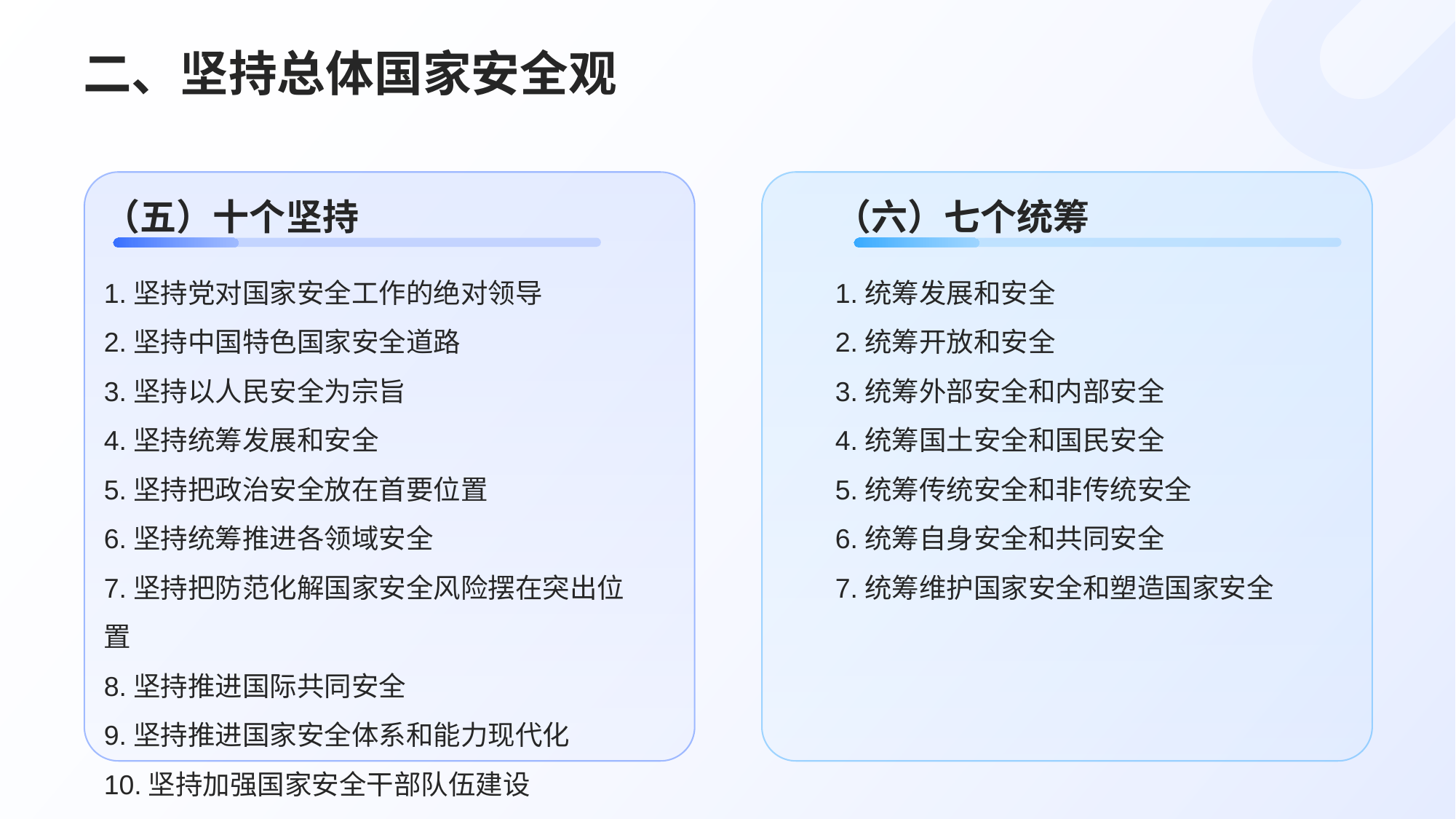

# 二、坚持总体国家安全观

（五）十个坚持

1.坚持党对国家安全工作的绝对领导
2.坚持中国特色国家安全道路
3.坚持以人民安全为宗旨
4.坚持统筹发展和安全
5.坚持把政治安全放在首要位置
6.坚持统筹推进各领域安全
7.坚持把防范化解国家安全风险摆在突出位置
8.坚持推进国际共同安全
9.坚持推进国家安全体系和能力现代化
10.坚持加强国家安全干部队伍建设

（六）七个统筹

1.统筹发展和安全
2.统筹开放和安全
3.统筹外部安全和内部安全
4.统筹国土安全和国民安全
5.统筹传统安全和非传统安全
6.统筹自身安全和共同安全
7.统筹维护国家安全和塑造国家安全